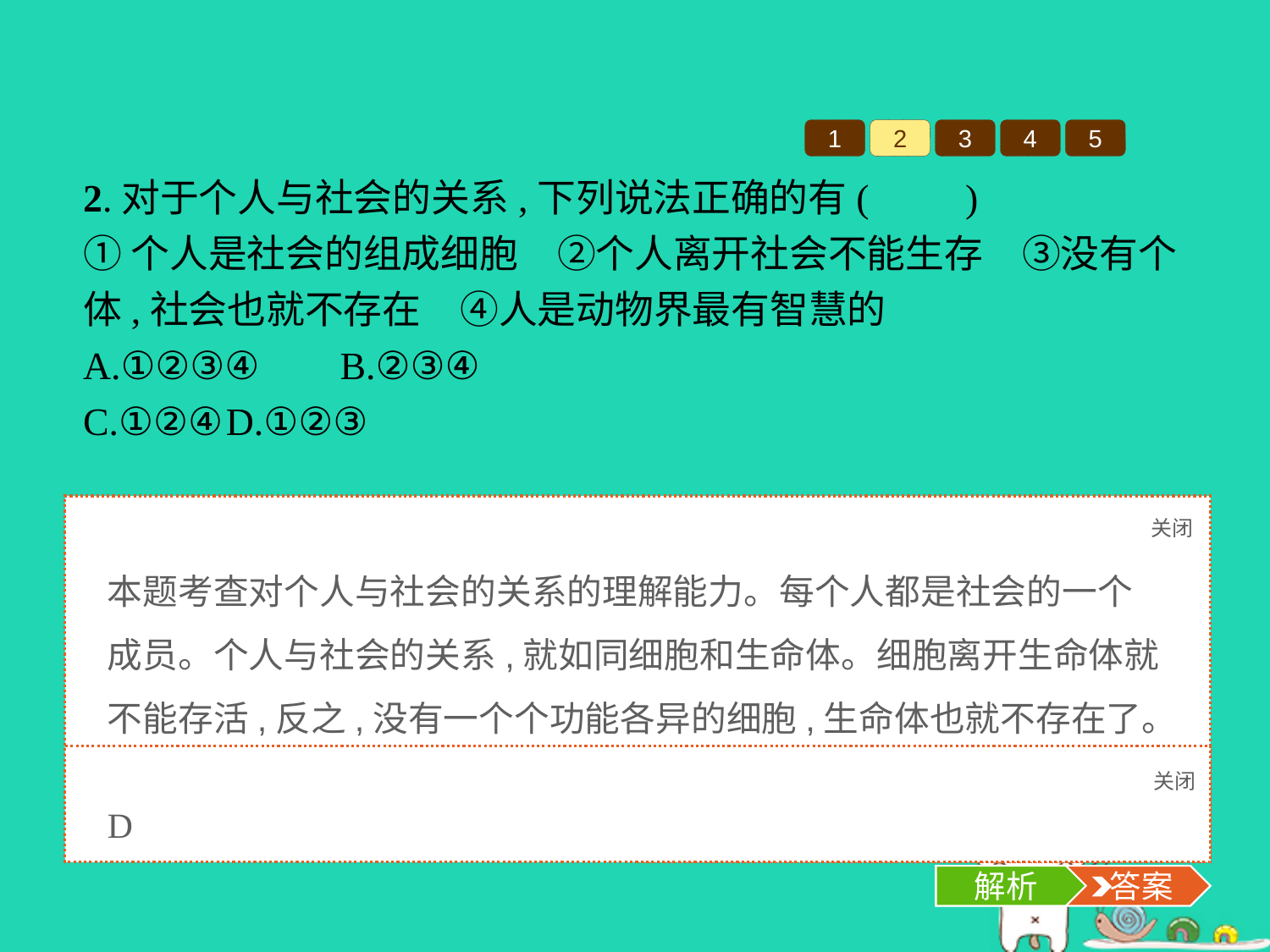

1
2
3
4
5
2.对于个人与社会的关系,下列说法正确的有(　　)
①个人是社会的组成细胞　②个人离开社会不能生存　③没有个体,社会也就不存在　④人是动物界最有智慧的
A.①②③④	B.②③④
C.①②④	D.①②③

关闭
解析

本题考查对个人与社会的关系的理解能力。每个人都是社会的一个成员。个人与社会的关系,就如同细胞和生命体。细胞离开生命体就不能存活,反之,没有一个个功能各异的细胞,生命体也就不存在了。④体现了人的独特之处,不是个人与社会的关系,与题意不符,排除。

关闭
解析
  答案

D
解析
  答案